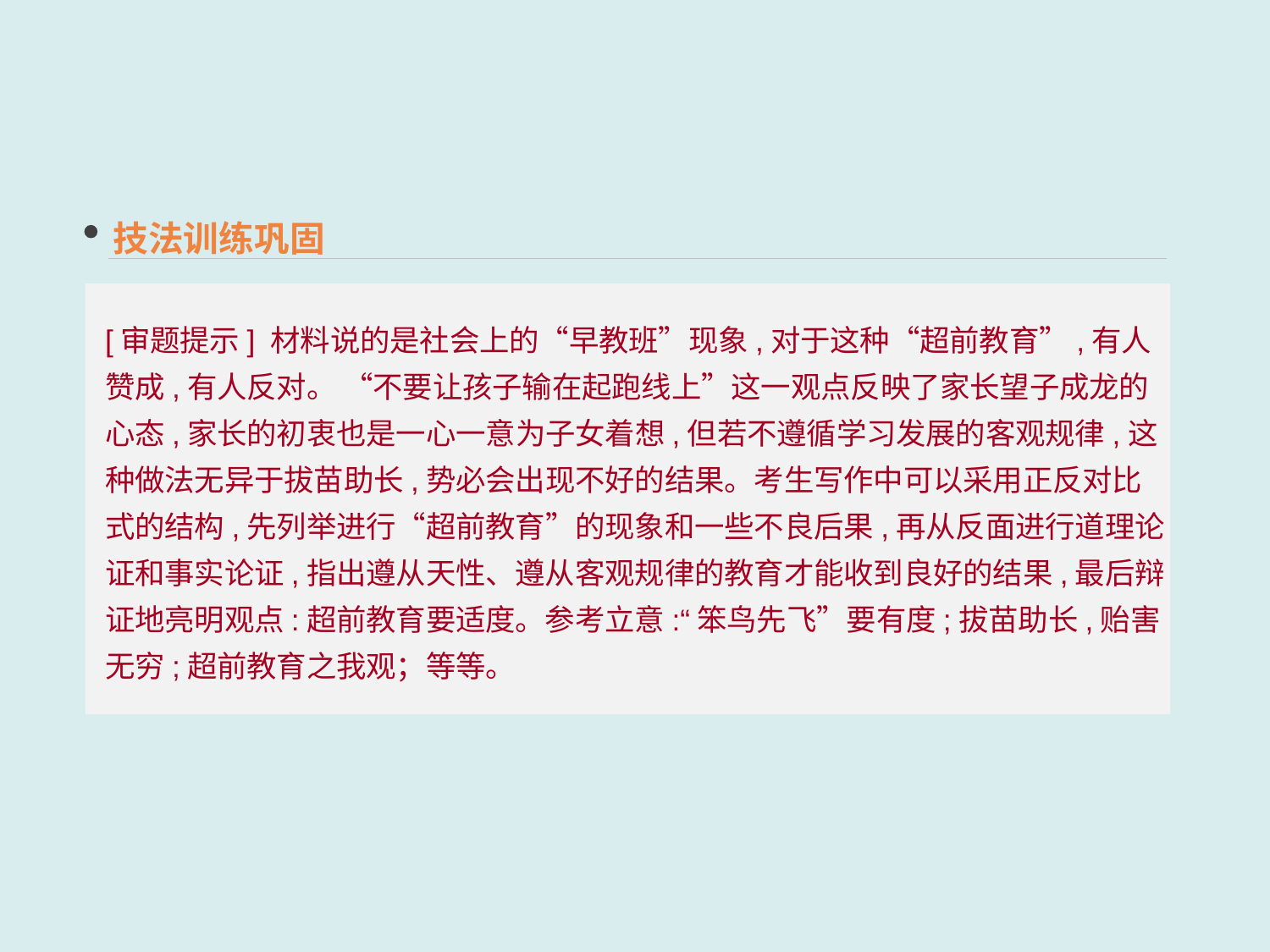

技法训练巩固

[审题提示] 材料说的是社会上的“早教班”现象,对于这种“超前教育”,有人赞成,有人反对。 “不要让孩子输在起跑线上”这一观点反映了家长望子成龙的心态,家长的初衷也是一心一意为子女着想,但若不遵循学习发展的客观规律,这种做法无异于拔苗助长,势必会出现不好的结果。考生写作中可以采用正反对比式的结构,先列举进行“超前教育”的现象和一些不良后果,再从反面进行道理论证和事实论证,指出遵从天性、遵从客观规律的教育才能收到良好的结果,最后辩证地亮明观点:超前教育要适度。参考立意:“笨鸟先飞”要有度;拔苗助长,贻害无穷;超前教育之我观；等等。